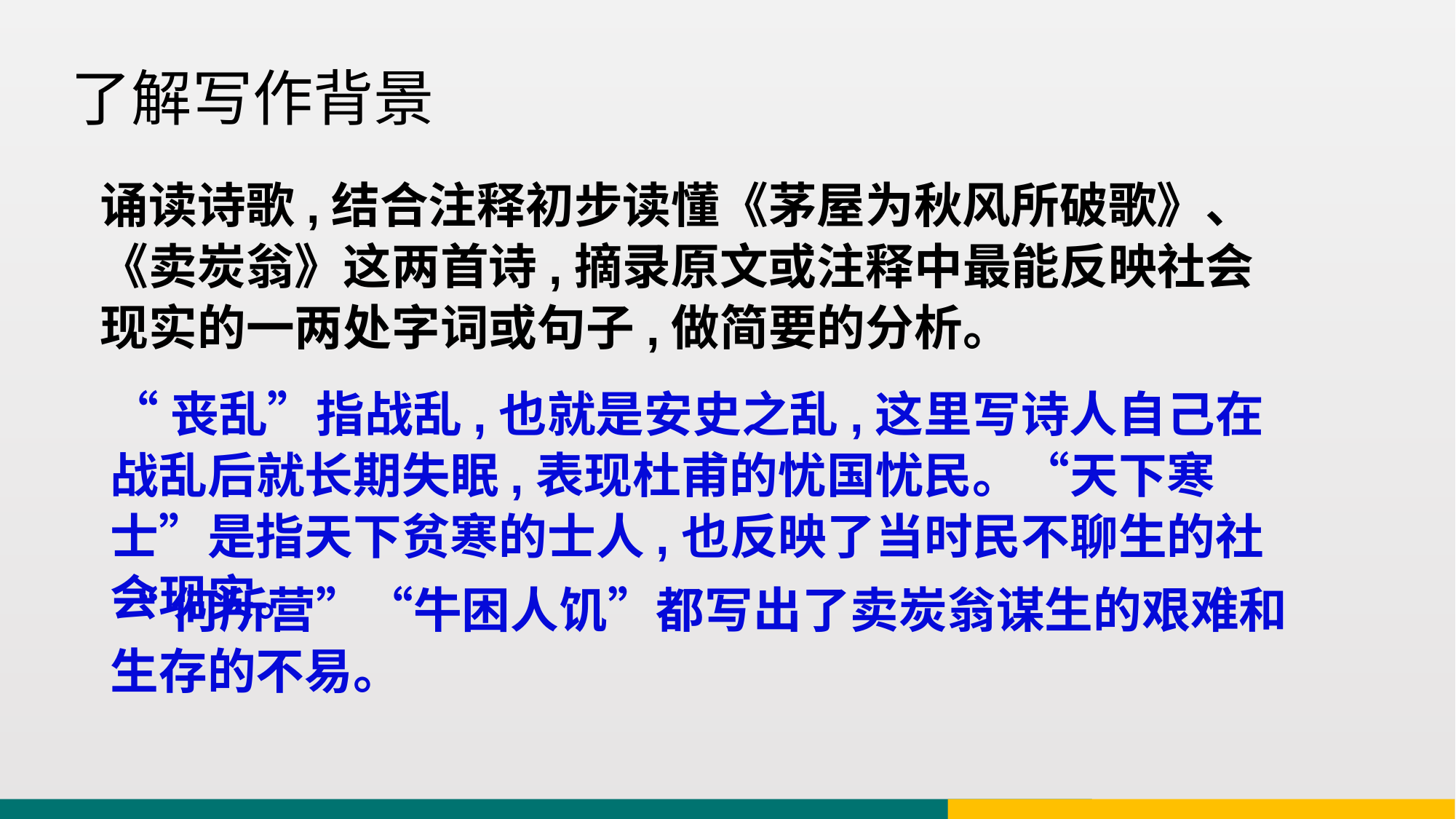

了解写作背景
诵读诗歌,结合注释初步读懂《茅屋为秋风所破歌》、《卖炭翁》这两首诗,摘录原文或注释中最能反映社会现实的一两处字词或句子,做简要的分析。
“丧乱”指战乱,也就是安史之乱,这里写诗人自己在战乱后就长期失眠,表现杜甫的忧国忧民。“天下寒士”是指天下贫寒的士人,也反映了当时民不聊生的社会现实。
“何所营”“牛困人饥”都写出了卖炭翁谋生的艰难和生存的不易。